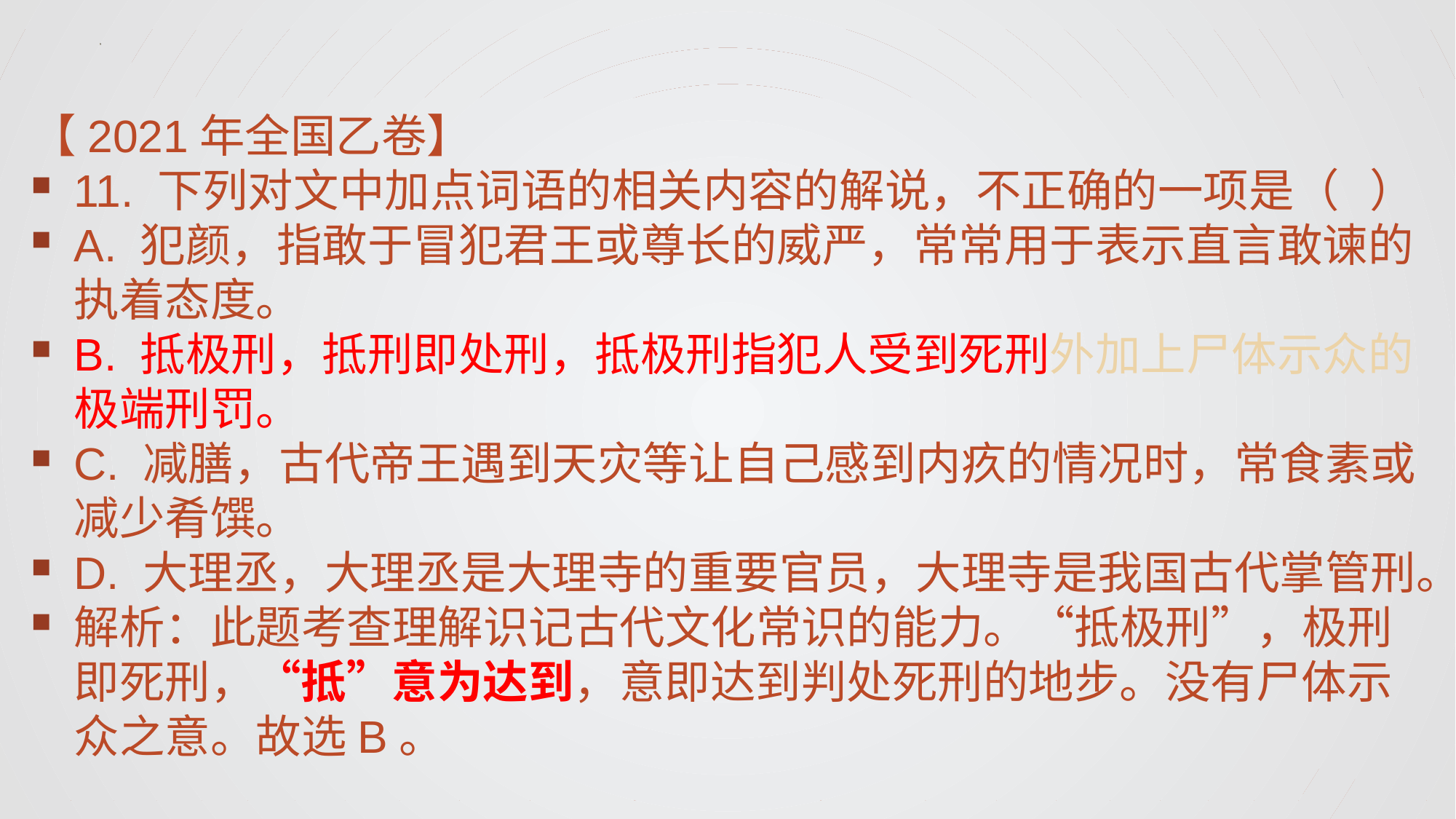

【2021年全国乙卷】
11. 下列对文中加点词语的相关内容的解说，不正确的一项是（   ）
A. 犯颜，指敢于冒犯君王或尊长的威严，常常用于表示直言敢谏的执着态度。
B. 抵极刑，抵刑即处刑，抵极刑指犯人受到死刑外加上尸体示众的极端刑罚。
C. 减膳，古代帝王遇到天灾等让自己感到内疚的情况时，常食素或减少肴馔。
D. 大理丞，大理丞是大理寺的重要官员，大理寺是我国古代掌管刑。
解析：此题考查理解识记古代文化常识的能力。“抵极刑”，极刑即死刑，“抵”意为达到，意即达到判处死刑的地步。没有尸体示众之意。故选B。